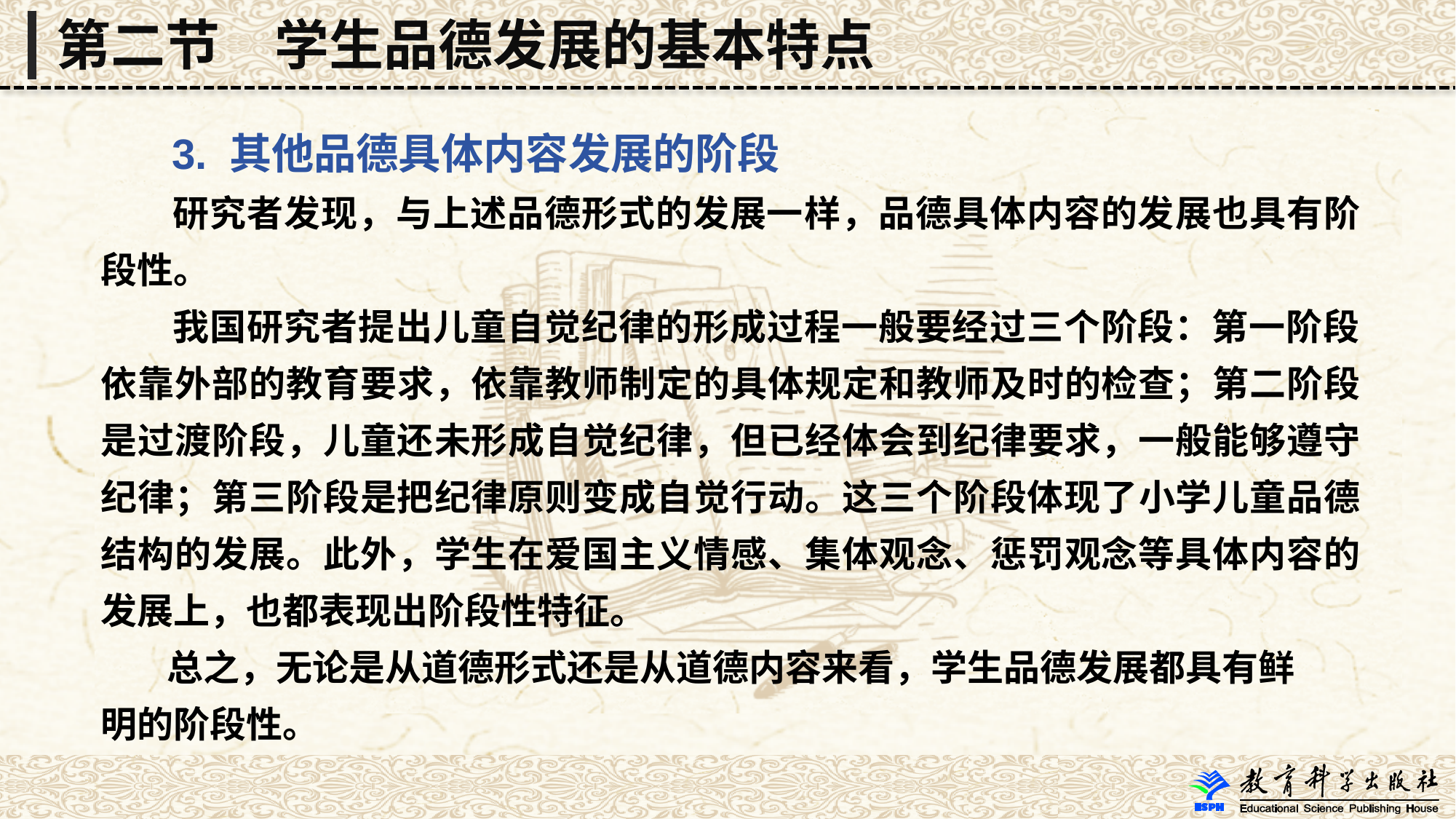

第二节　学生品德发展的基本特点
      3. 其他品德具体内容发展的阶段
       研究者发现，与上述品德形式的发展一样，品德具体内容的发展也具有阶段性。
       我国研究者提出儿童自觉纪律的形成过程一般要经过三个阶段：第一阶段依靠外部的教育要求，依靠教师制定的具体规定和教师及时的检查；第二阶段是过渡阶段，儿童还未形成自觉纪律，但已经体会到纪律要求，一般能够遵守纪律；第三阶段是把纪律原则变成自觉行动。这三个阶段体现了小学儿童品德结构的发展。此外，学生在爱国主义情感、集体观念、惩罚观念等具体内容的发展上，也都表现出阶段性特征。
       总之，无论是从道德形式还是从道德内容来看，学生品德发展都具有鲜
明的阶段性。